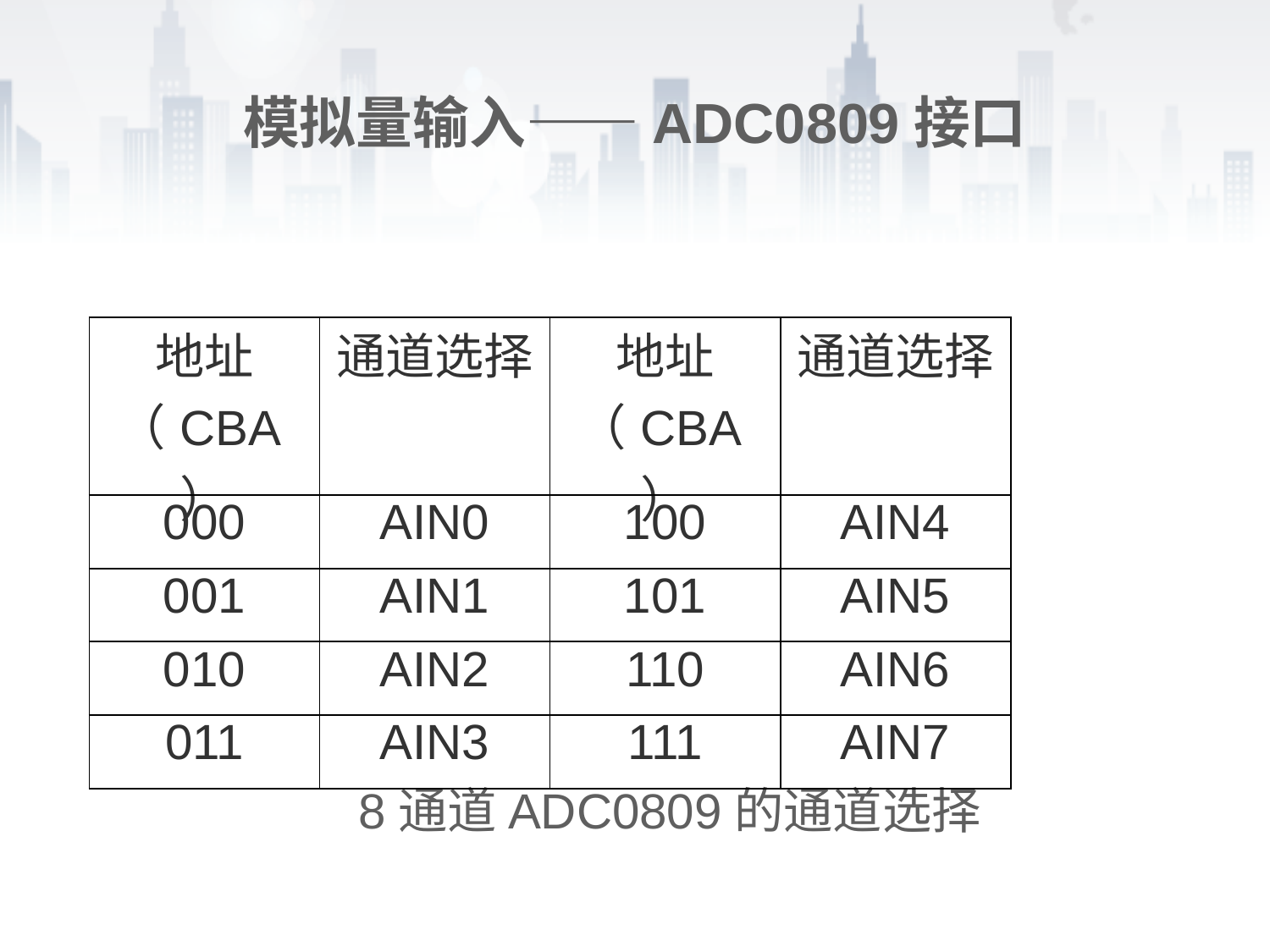

# 模拟量输入——ADC0809接口

| 地址（CBA） | 通道选择 | 地址（CBA） | 通道选择 |
| --- | --- | --- | --- |
| 000 | AIN0 | 100 | AIN4 |
| 001 | AIN1 | 101 | AIN5 |
| 010 | AIN2 | 110 | AIN6 |
| 011 | AIN3 | 111 | AIN7 |
8通道ADC0809的通道选择